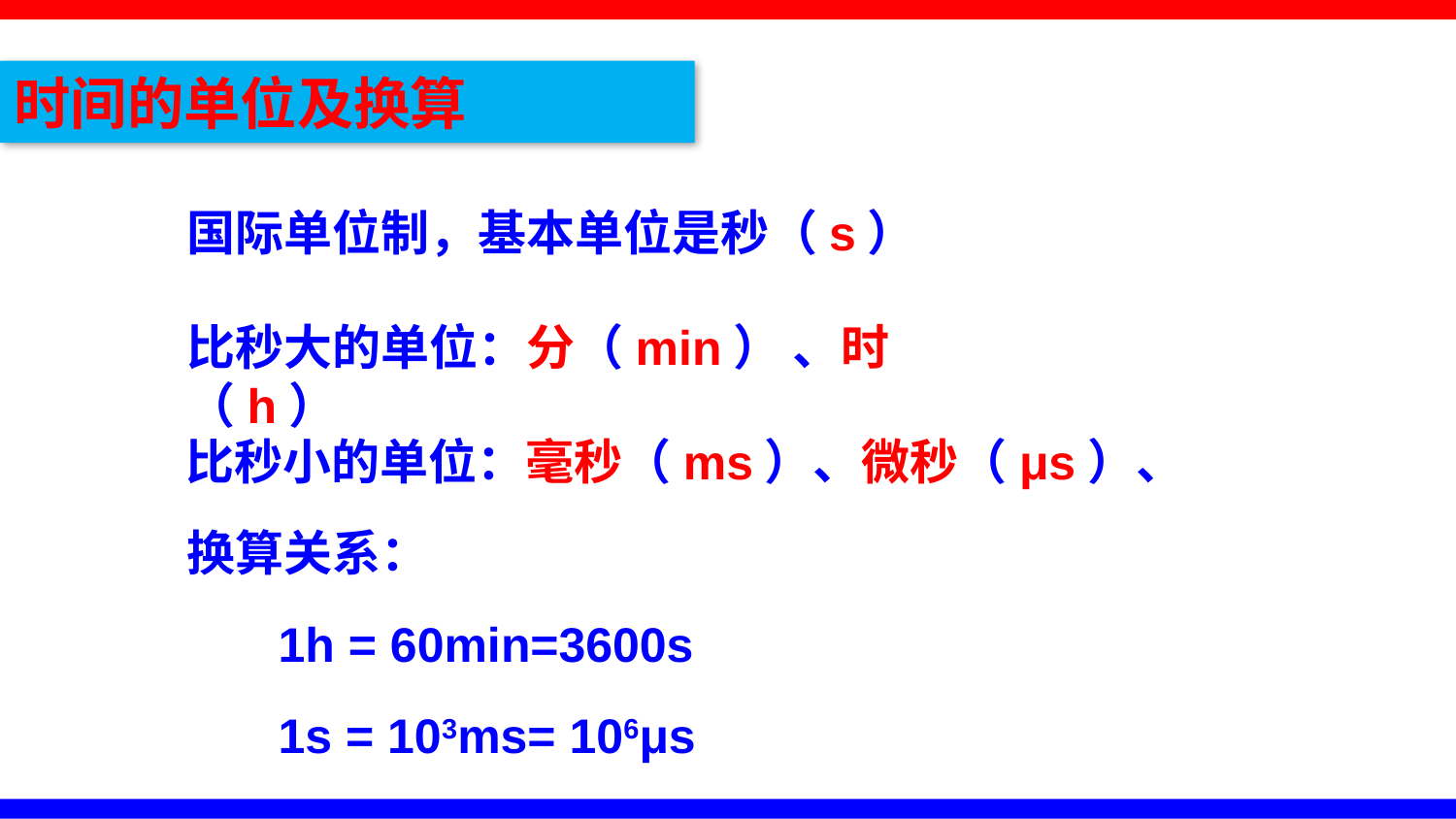

时间的单位及换算
国际单位制，基本单位是秒（s）
比秒大的单位：分（min） 、时（h）
比秒小的单位：毫秒（ms）、微秒（μs）、
换算关系：
1h = 60min=3600s
1s = 103ms= 106μs